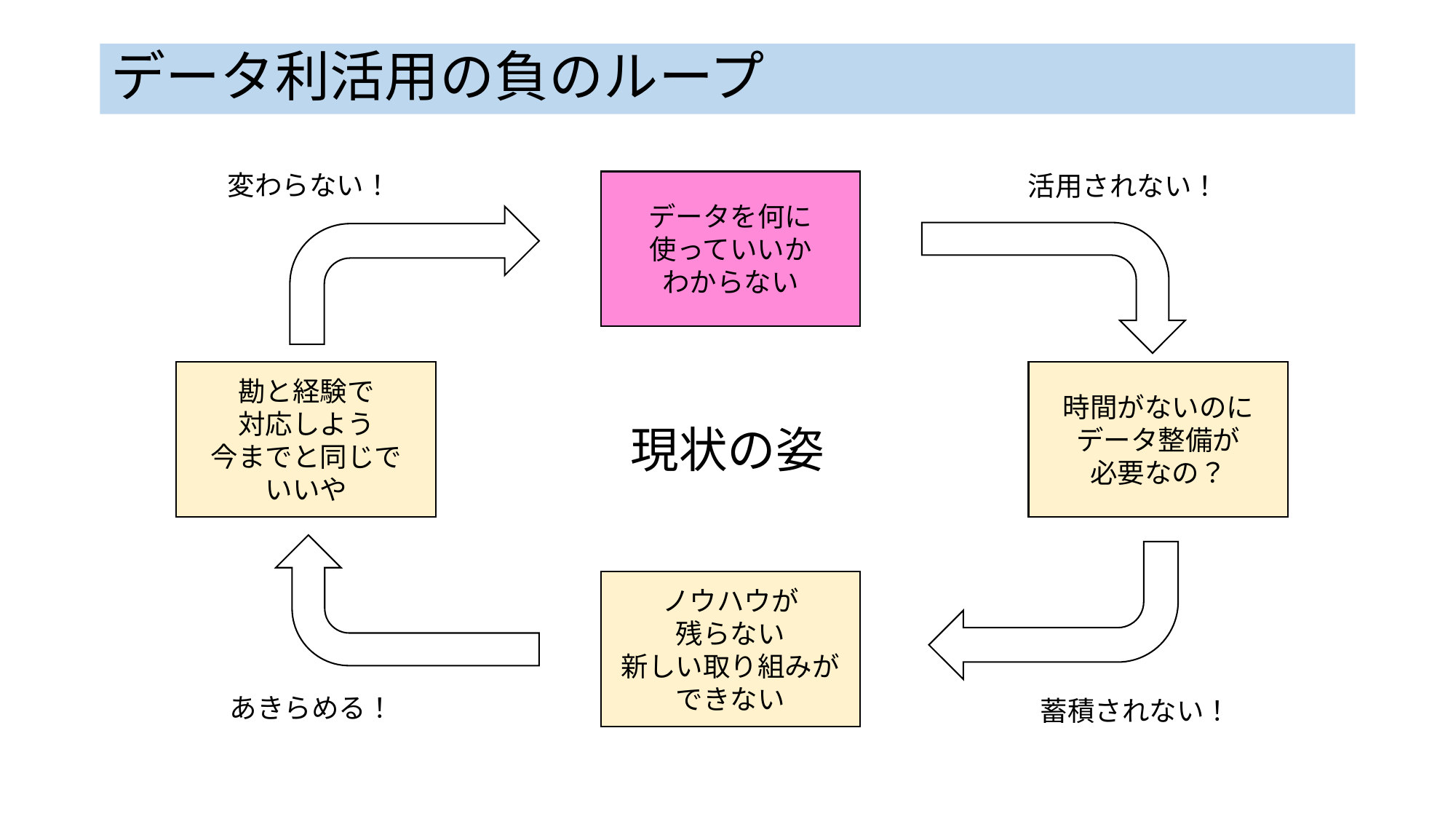

# データ利活用の負のループ

変わらない！
活用されない！
データを何に
使っていいか
わからない

勘と経験で
対応しよう
今までと同じで
いいや
時間がないのに
データ整備が
必要なの？
現状の姿

ノウハウが
残らない
新しい取り組みが
できない
あきらめる！
蓄積されない！